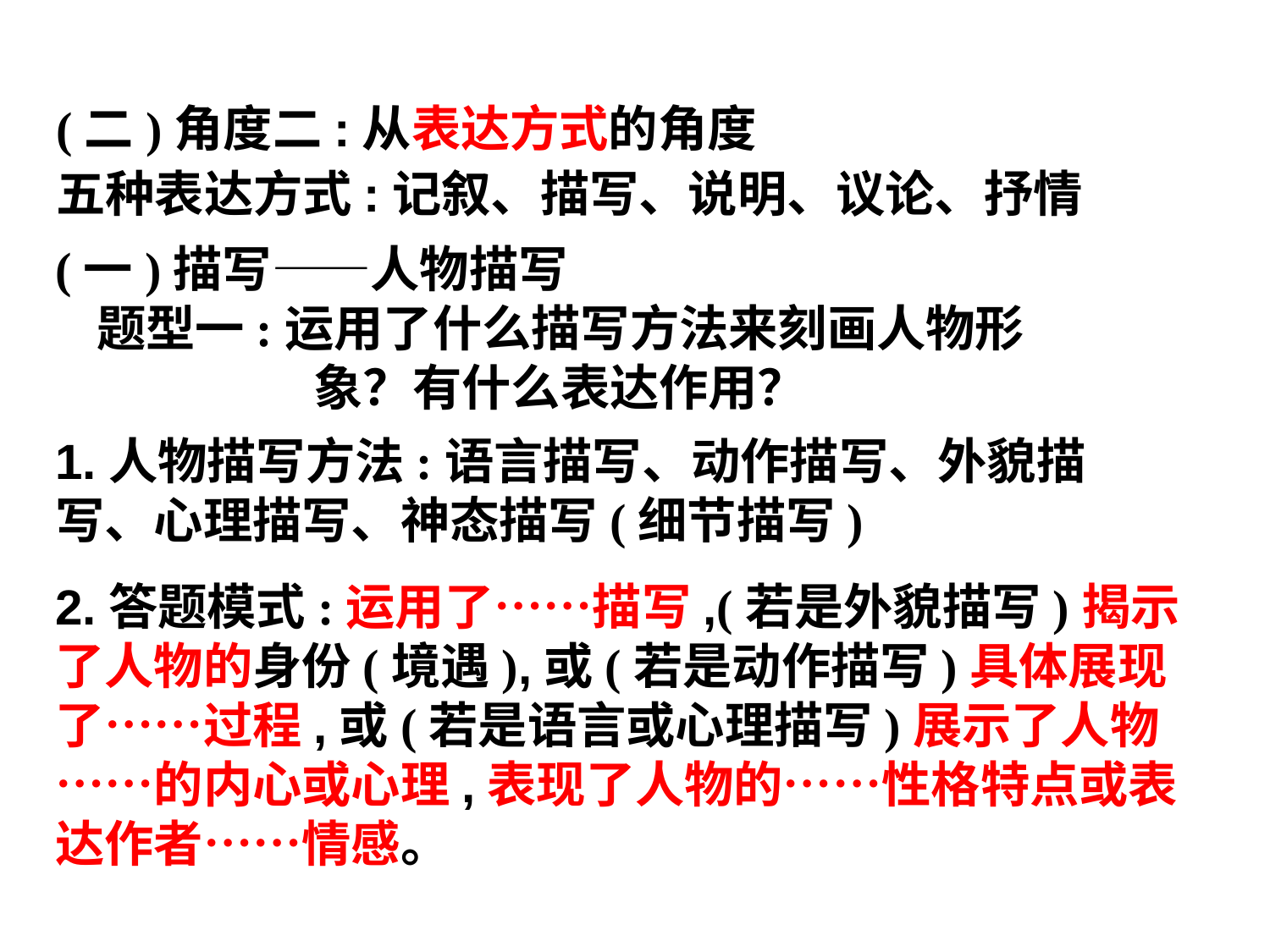

(二)角度二:从表达方式的角度
五种表达方式:记叙、描写、说明、议论、抒情
(一)描写——人物描写题型一:运用了什么描写方法来刻画人物形象？有什么表达作用？
1.人物描写方法:语言描写、动作描写、外貌描写、心理描写、神态描写(细节描写)
2.答题模式:运用了……描写,(若是外貌描写)揭示了人物的身份(境遇),或(若是动作描写)具体展现了……过程,或(若是语言或心理描写)展示了人物……的内心或心理,表现了人物的……性格特点或表达作者……情感。